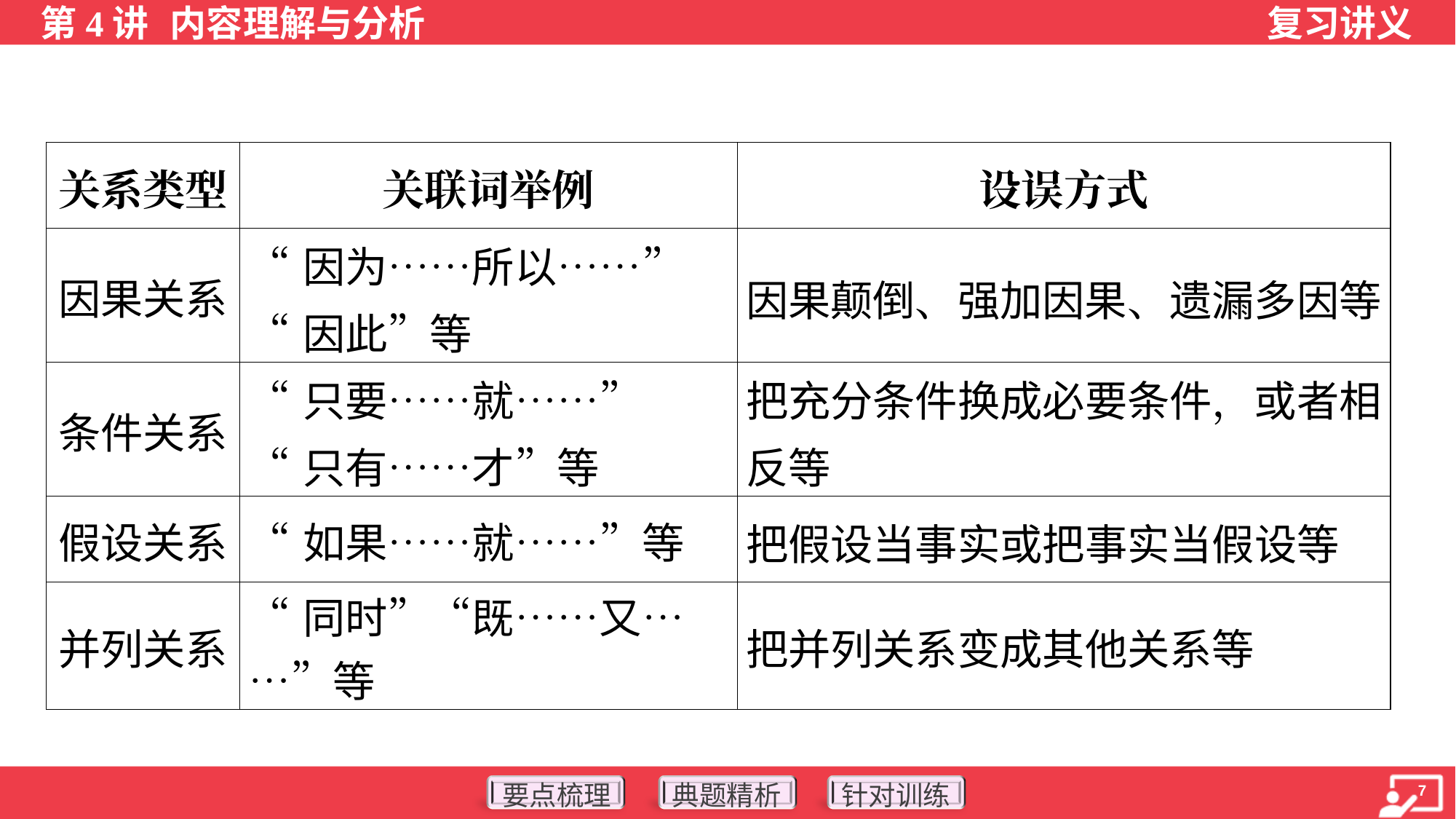

| 关系类型 | 关联词举例 | 设误方式 |
| --- | --- | --- |
| 因果关系 | “因为……所以……” “因此”等 | 因果颠倒、强加因果、遗漏多因等 |
| 条件关系 | “只要……就……” “只有……才”等 | 把充分条件换成必要条件，或者相反等 |
| 假设关系 | “如果……就……”等 | 把假设当事实或把事实当假设等 |
| 并列关系 | “同时”“既……又……”等 | 把并列关系变成其他关系等 |